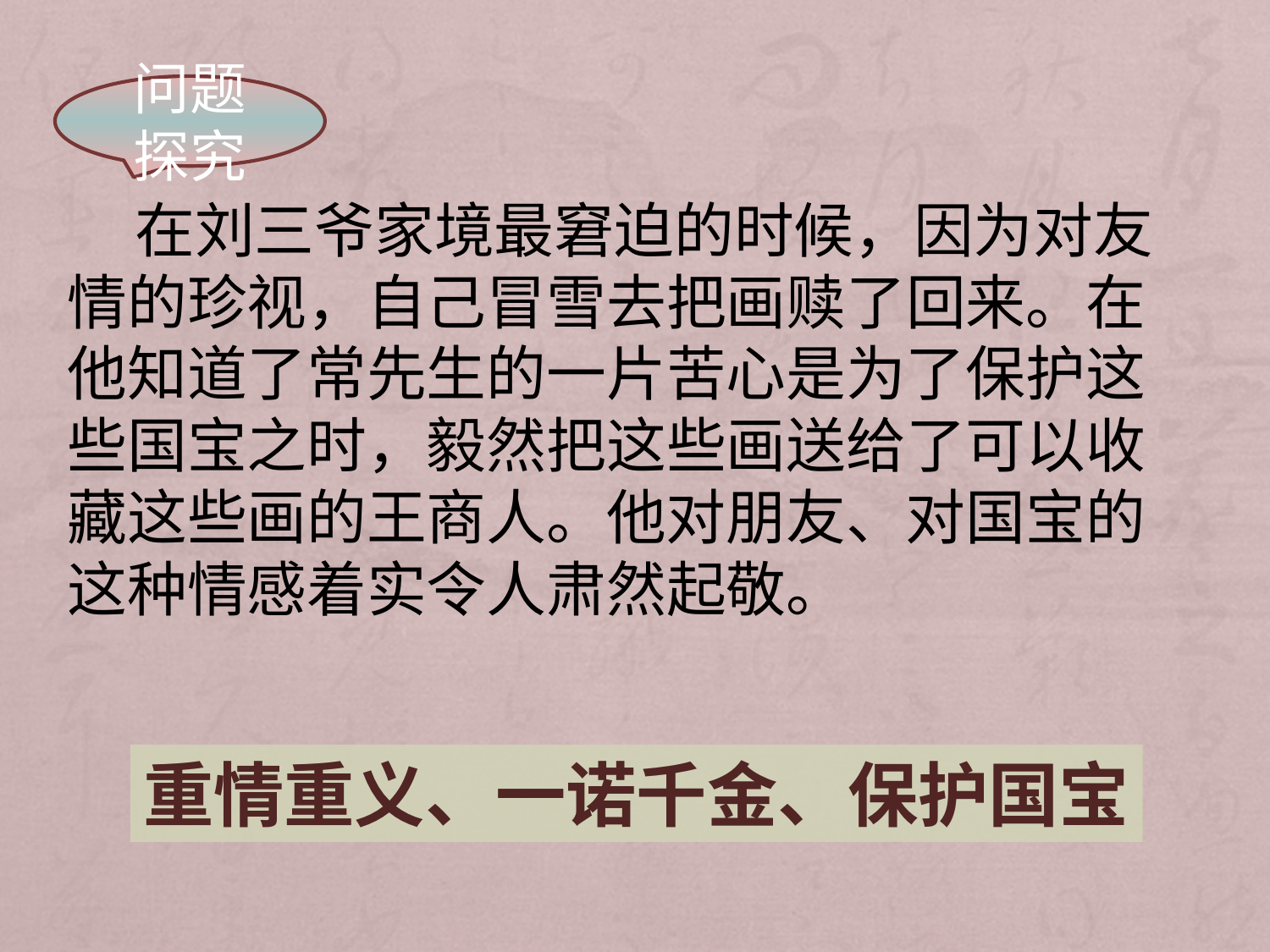

问题探究
    在刘三爷家境最窘迫的时候，因为对友情的珍视，自己冒雪去把画赎了回来。在他知道了常先生的一片苦心是为了保护这些国宝之时，毅然把这些画送给了可以收藏这些画的王商人。他对朋友、对国宝的这种情感着实令人肃然起敬。
重情重义、一诺千金、保护国宝